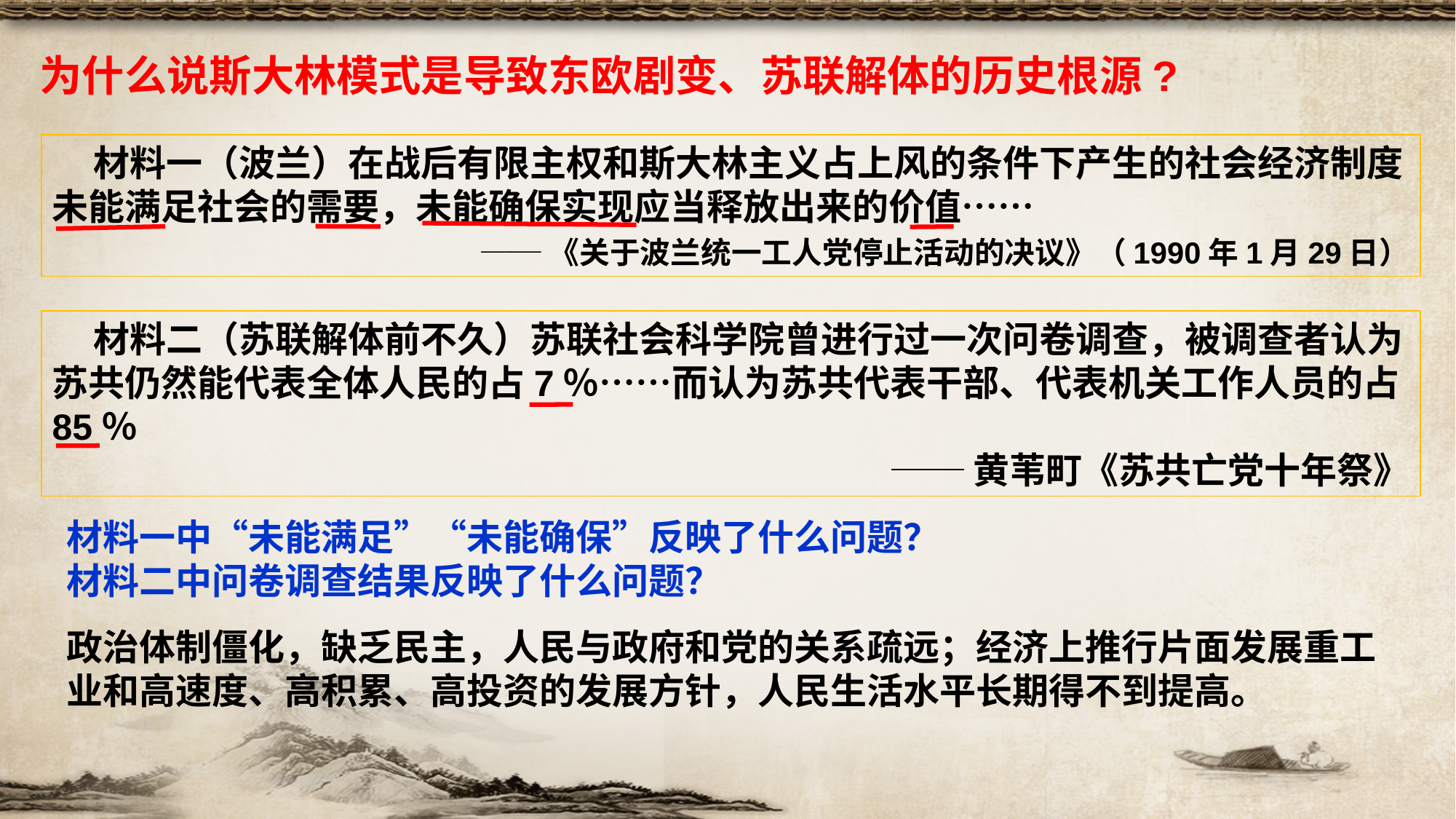

为什么说斯大林模式是导致东欧剧变、苏联解体的历史根源?

    材料一（波兰）在战后有限主权和斯大林主义占上风的条件下产生的社会经济制度未能满足社会的需要，未能确保实现应当释放出来的价值……
 ──《关于波兰统一工人党停止活动的决议》（1990年1月29日）

    材料二（苏联解体前不久）苏联社会科学院曾进行过一次问卷调查，被调查者认为苏共仍然能代表全体人民的占7％……而认为苏共代表干部、代表机关工作人员的占85％
──黄苇町《苏共亡党十年祭》

材料一中“未能满足”“未能确保”反映了什么问题？
材料二中问卷调查结果反映了什么问题？
政治体制僵化，缺乏民主，人民与政府和党的关系疏远；经济上推行片面发展重工业和高速度、高积累、高投资的发展方针，人民生活水平长期得不到提高。